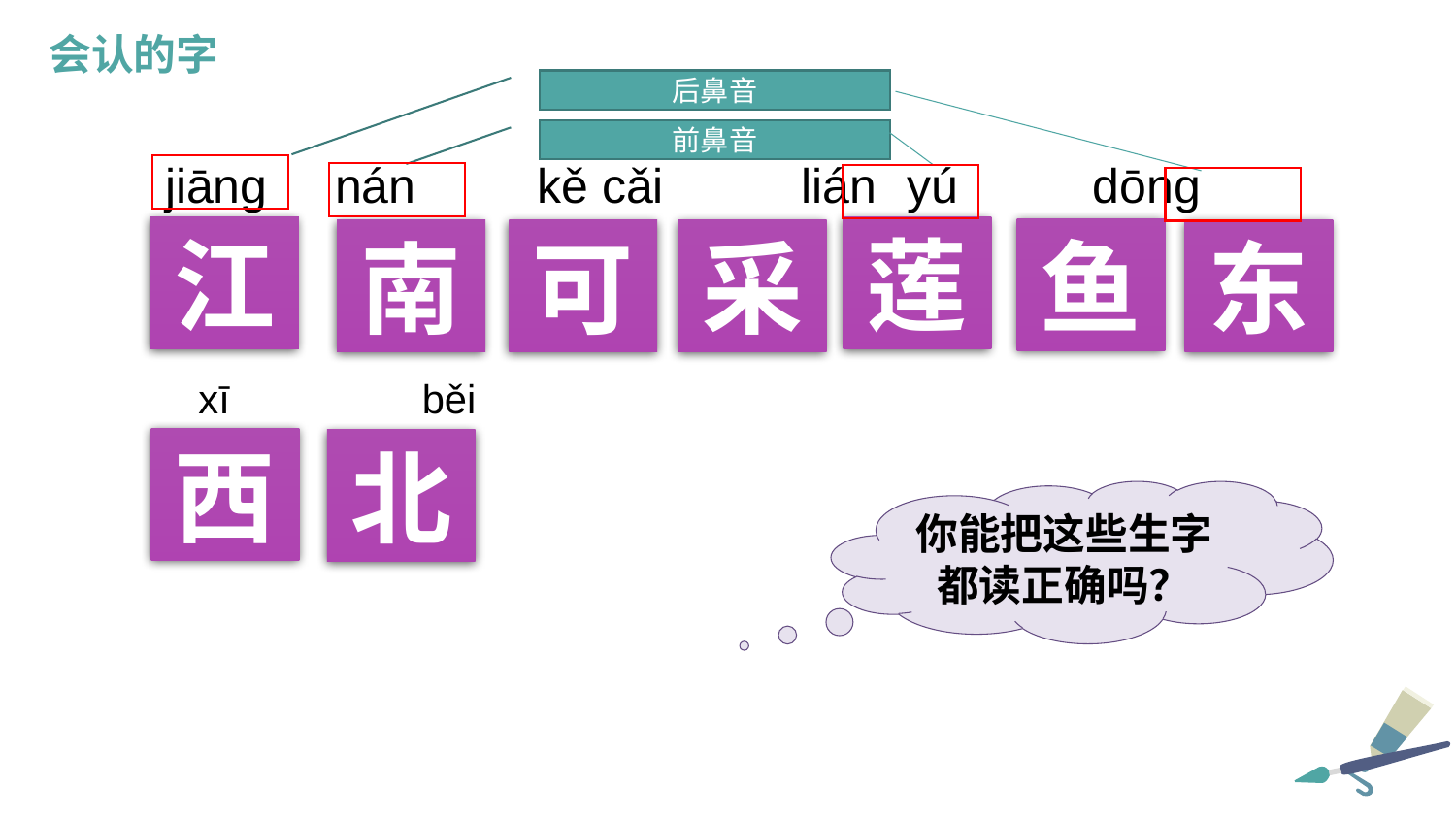

会认的字
后鼻音
前鼻音
jiāng     nán	      kě	cǎi	    lián	 yú	    dōng

江
莲
鱼
南
可
采
东
   xī 	          běi
西
北
你能把这些生字都读正确吗？